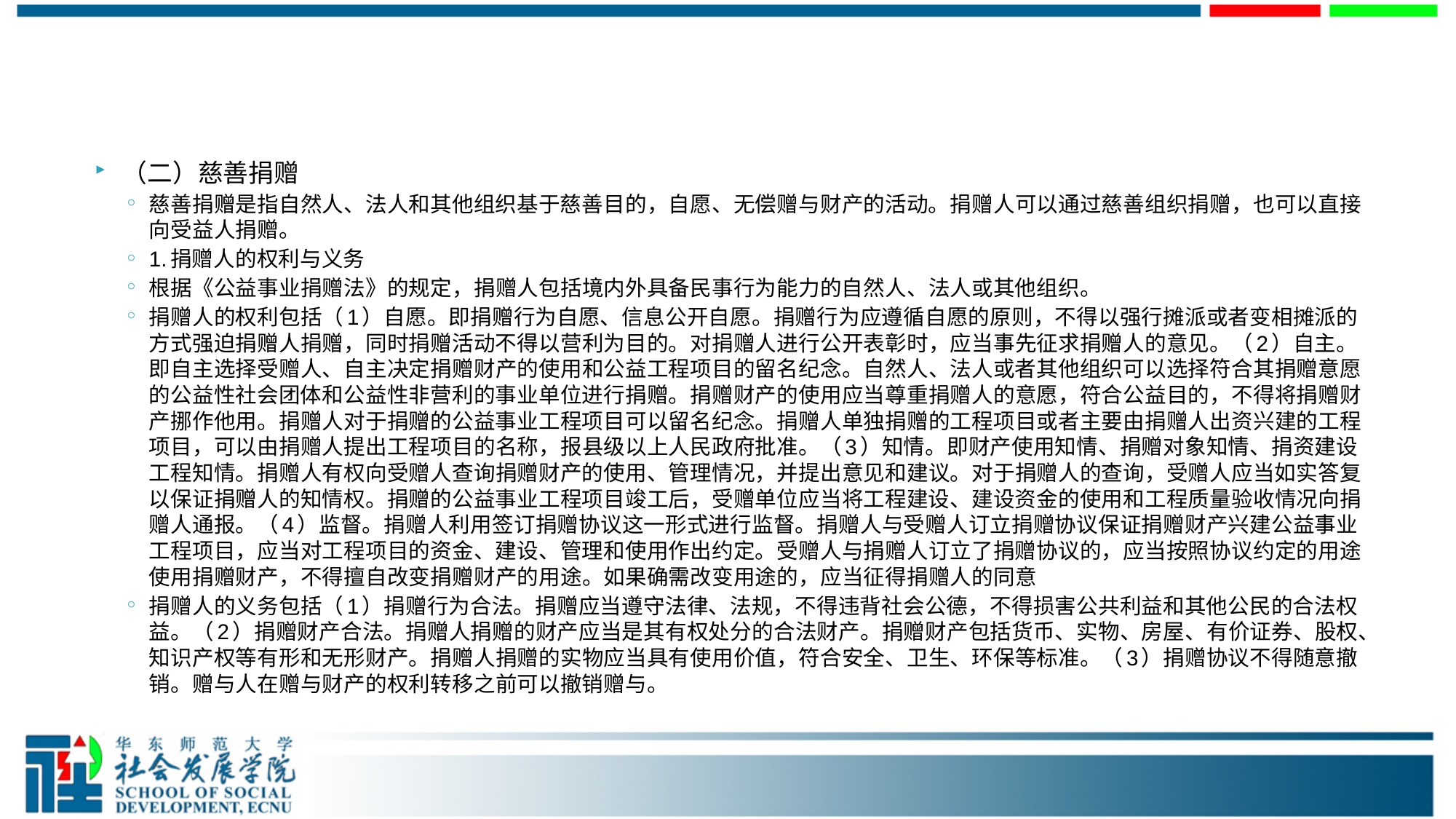

#
（二）慈善捐赠
慈善捐赠是指自然人、法人和其他组织基于慈善目的，自愿、无偿赠与财产的活动。捐赠人可以通过慈善组织捐赠，也可以直接向受益人捐赠。
1.捐赠人的权利与义务
根据《公益事业捐赠法》的规定，捐赠人包括境内外具备民事行为能力的自然人、法人或其他组织。
捐赠人的权利包括（1）自愿。即捐赠行为自愿、信息公开自愿。捐赠行为应遵循自愿的原则，不得以强行摊派或者变相摊派的方式强迫捐赠人捐赠，同时捐赠活动不得以营利为目的。对捐赠人进行公开表彰时，应当事先征求捐赠人的意见。（2）自主。即自主选择受赠人、自主决定捐赠财产的使用和公益工程项目的留名纪念。自然人、法人或者其他组织可以选择符合其捐赠意愿的公益性社会团体和公益性非营利的事业单位进行捐赠。捐赠财产的使用应当尊重捐赠人的意愿，符合公益目的，不得将捐赠财产挪作他用。捐赠人对于捐赠的公益事业工程项目可以留名纪念。捐赠人单独捐赠的工程项目或者主要由捐赠人出资兴建的工程项目，可以由捐赠人提出工程项目的名称，报县级以上人民政府批准。（3）知情。即财产使用知情、捐赠对象知情、捐资建设工程知情。捐赠人有权向受赠人查询捐赠财产的使用、管理情况，并提出意见和建议。对于捐赠人的查询，受赠人应当如实答复以保证捐赠人的知情权。捐赠的公益事业工程项目竣工后，受赠单位应当将工程建设、建设资金的使用和工程质量验收情况向捐赠人通报。（4）监督。捐赠人利用签订捐赠协议这一形式进行监督。捐赠人与受赠人订立捐赠协议保证捐赠财产兴建公益事业工程项目，应当对工程项目的资金、建设、管理和使用作出约定。受赠人与捐赠人订立了捐赠协议的，应当按照协议约定的用途使用捐赠财产，不得擅自改变捐赠财产的用途。如果确需改变用途的，应当征得捐赠人的同意
捐赠人的义务包括（1）捐赠行为合法。捐赠应当遵守法律、法规，不得违背社会公德，不得损害公共利益和其他公民的合法权益。（2）捐赠财产合法。捐赠人捐赠的财产应当是其有权处分的合法财产。捐赠财产包括货币、实物、房屋、有价证券、股权、知识产权等有形和无形财产。捐赠人捐赠的实物应当具有使用价值，符合安全、卫生、环保等标准。（3）捐赠协议不得随意撤销。赠与人在赠与财产的权利转移之前可以撤销赠与。